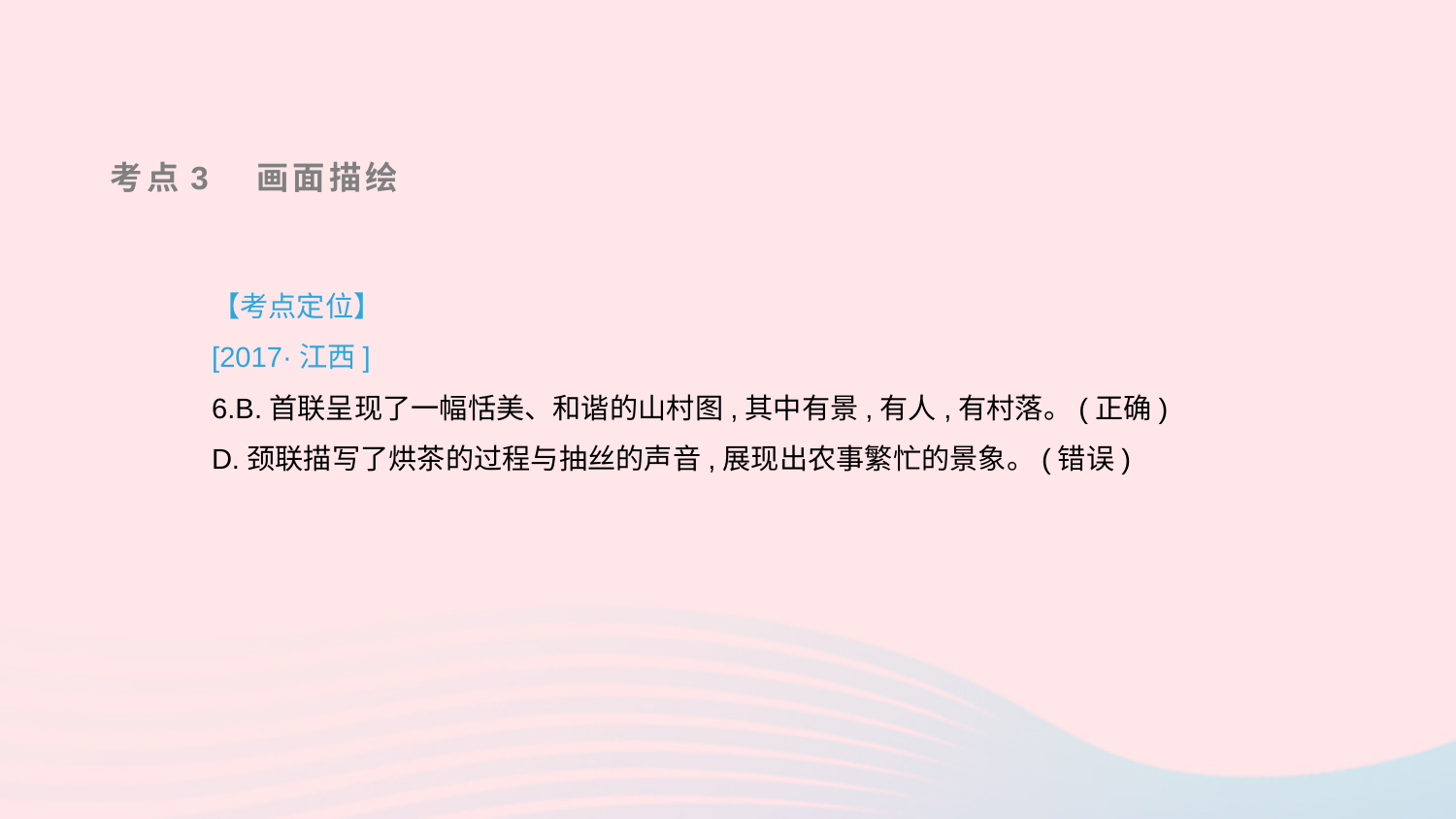

考点3　画面描绘
【考点定位】
[2017·江西]
6.B.首联呈现了一幅恬美、和谐的山村图,其中有景,有人,有村落。(正确)
D.颈联描写了烘茶的过程与抽丝的声音,展现出农事繁忙的景象。(错误)